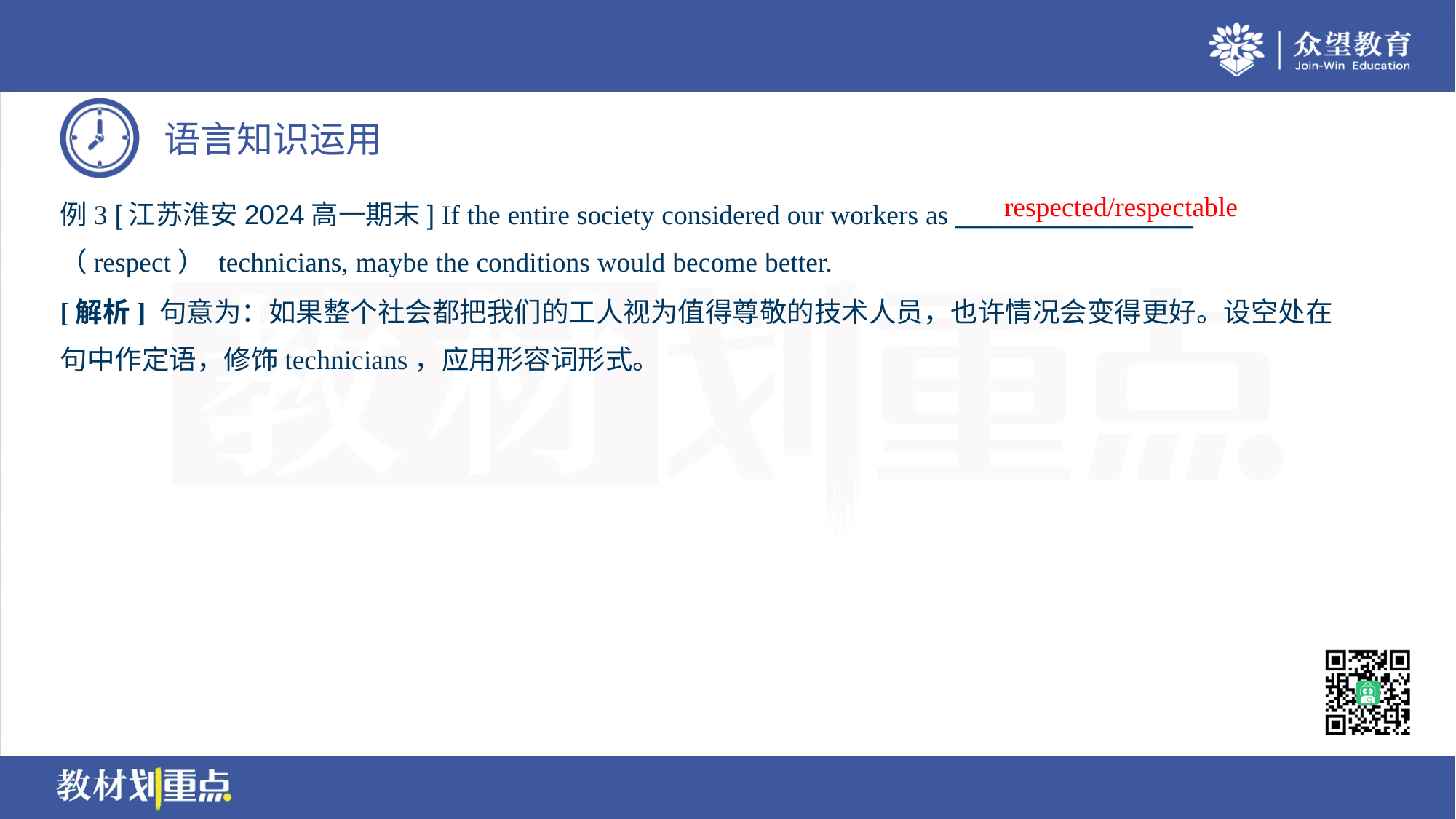

respected/respectable
例3 [江苏淮安2024高一期末] If the entire society considered our workers as ___________________
（respect） technicians, maybe the conditions would become better.
[解析] 句意为：如果整个社会都把我们的工人视为值得尊敬的技术人员，也许情况会变得更好。设空处在
句中作定语，修饰technicians，应用形容词形式。